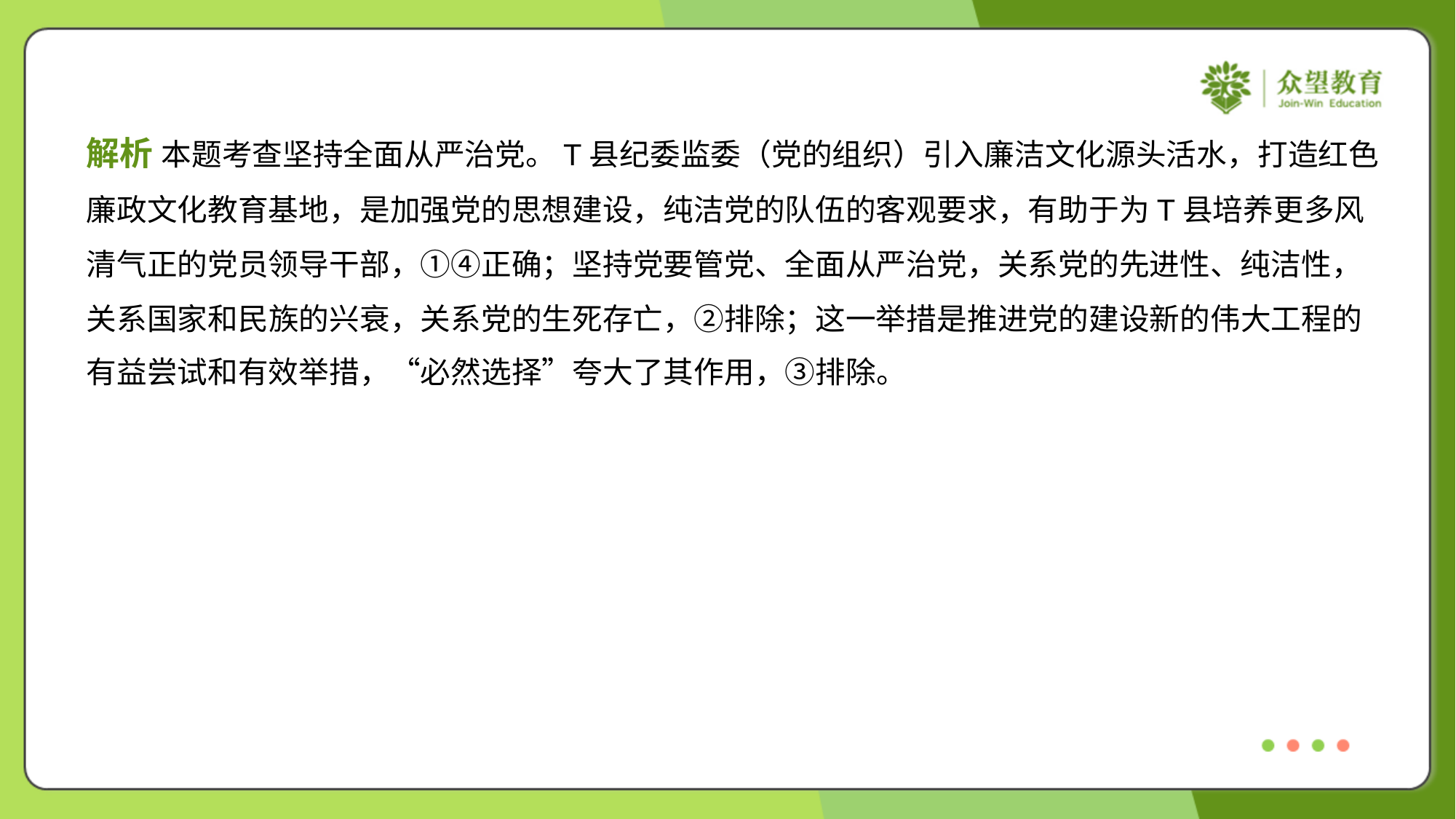

解析 本题考查坚持全面从严治党。T县纪委监委（党的组织）引入廉洁文化源头活水，打造红色
廉政文化教育基地，是加强党的思想建设，纯洁党的队伍的客观要求，有助于为T县培养更多风
清气正的党员领导干部，①④正确；坚持党要管党、全面从严治党，关系党的先进性、纯洁性，
关系国家和民族的兴衰，关系党的生死存亡，②排除；这一举措是推进党的建设新的伟大工程的
有益尝试和有效举措，“必然选择”夸大了其作用，③排除。